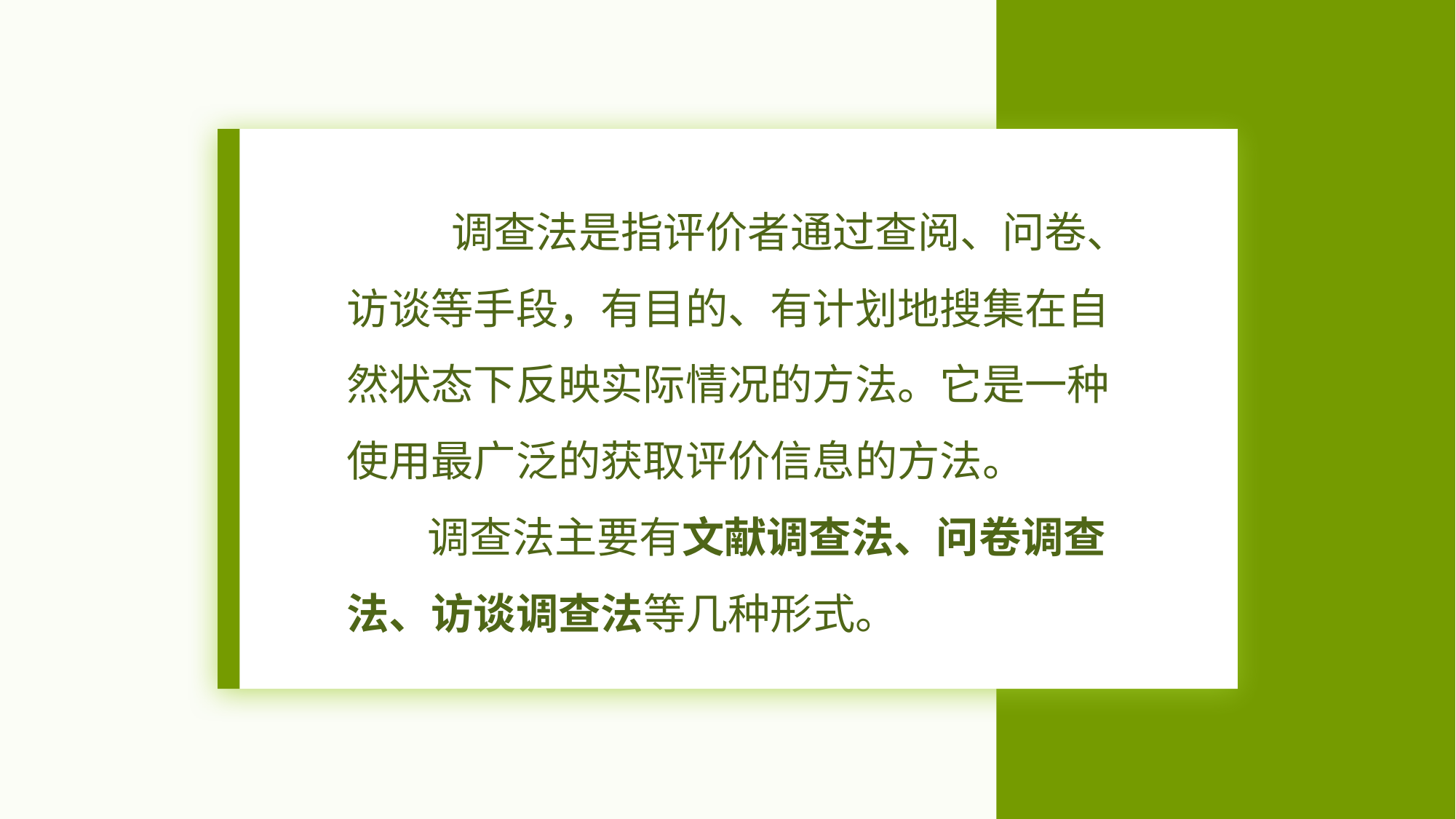

调查法是指评价者通过查阅、问卷、访谈等手段，有目的、有计划地搜集在自然状态下反映实际情况的方法。它是一种使用最广泛的获取评价信息的方法。
      调查法主要有文献调查法、问卷调查法、访谈调查法等几种形式。